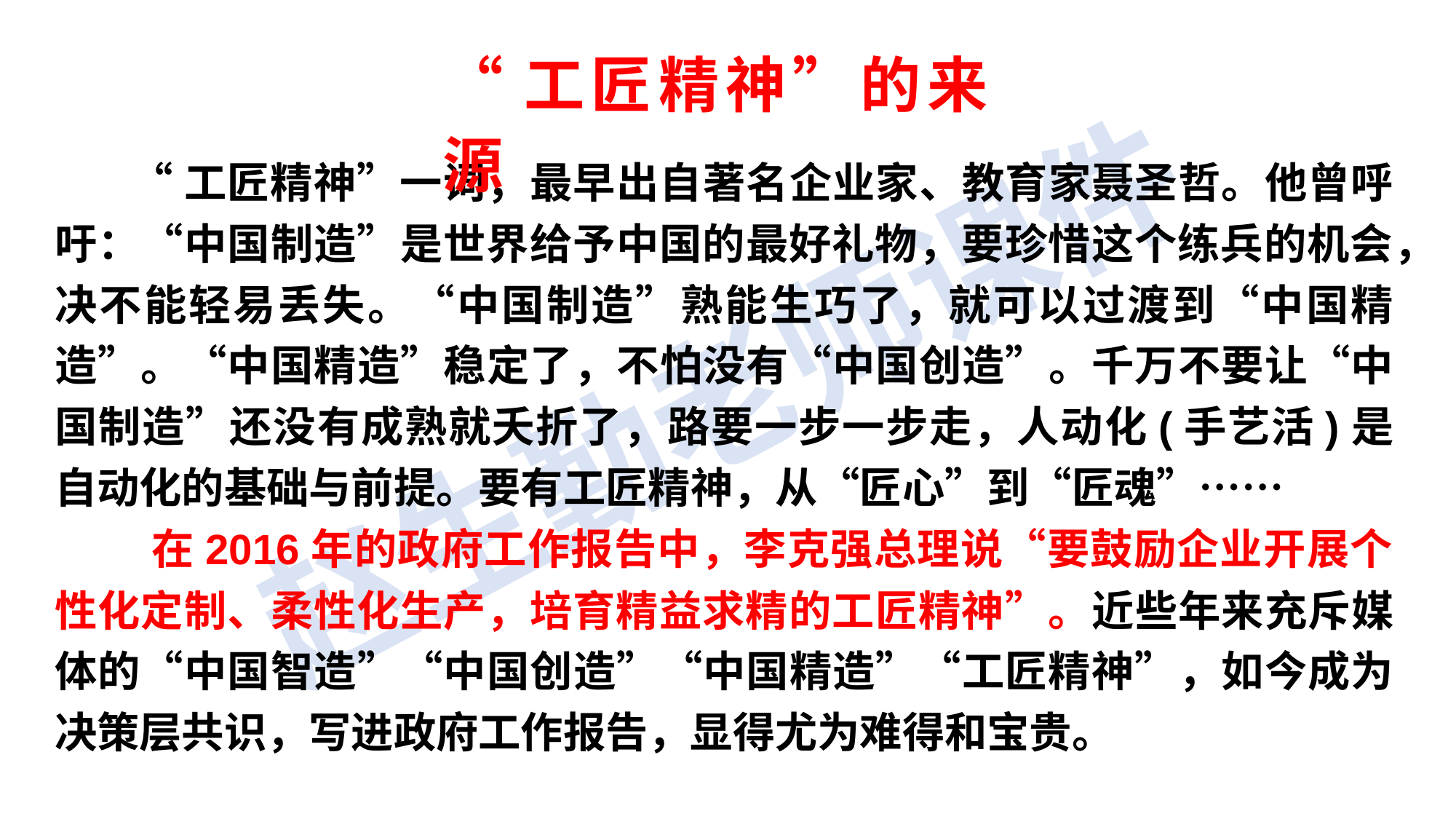

“工匠精神”的来源
 “工匠精神”一词，最早出自著名企业家、教育家聂圣哲。他曾呼吁：“中国制造”是世界给予中国的最好礼物，要珍惜这个练兵的机会，决不能轻易丢失。“中国制造”熟能生巧了，就可以过渡到“中国精造”。“中国精造”稳定了，不怕没有“中国创造”。千万不要让“中国制造”还没有成熟就夭折了，路要一步一步走，人动化(手艺活)是自动化的基础与前提。要有工匠精神，从“匠心”到“匠魂”……
  在2016年的政府工作报告中，李克强总理说“要鼓励企业开展个性化定制、柔性化生产，培育精益求精的工匠精神”。近些年来充斥媒体的“中国智造”“中国创造”“中国精造”“工匠精神”，如今成为决策层共识，写进政府工作报告，显得尤为难得和宝贵。